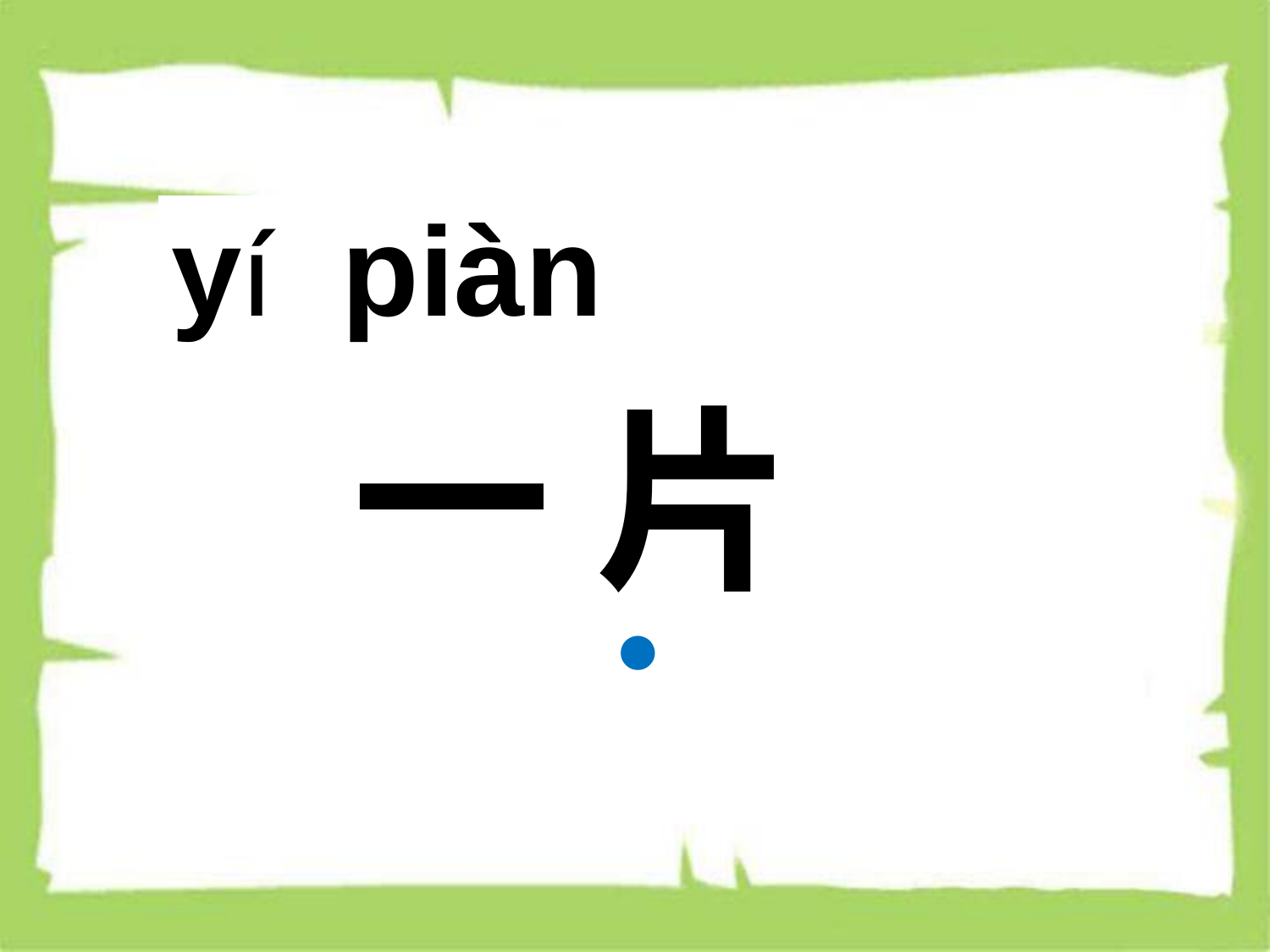

# yí  piàn
   一 片
à
●